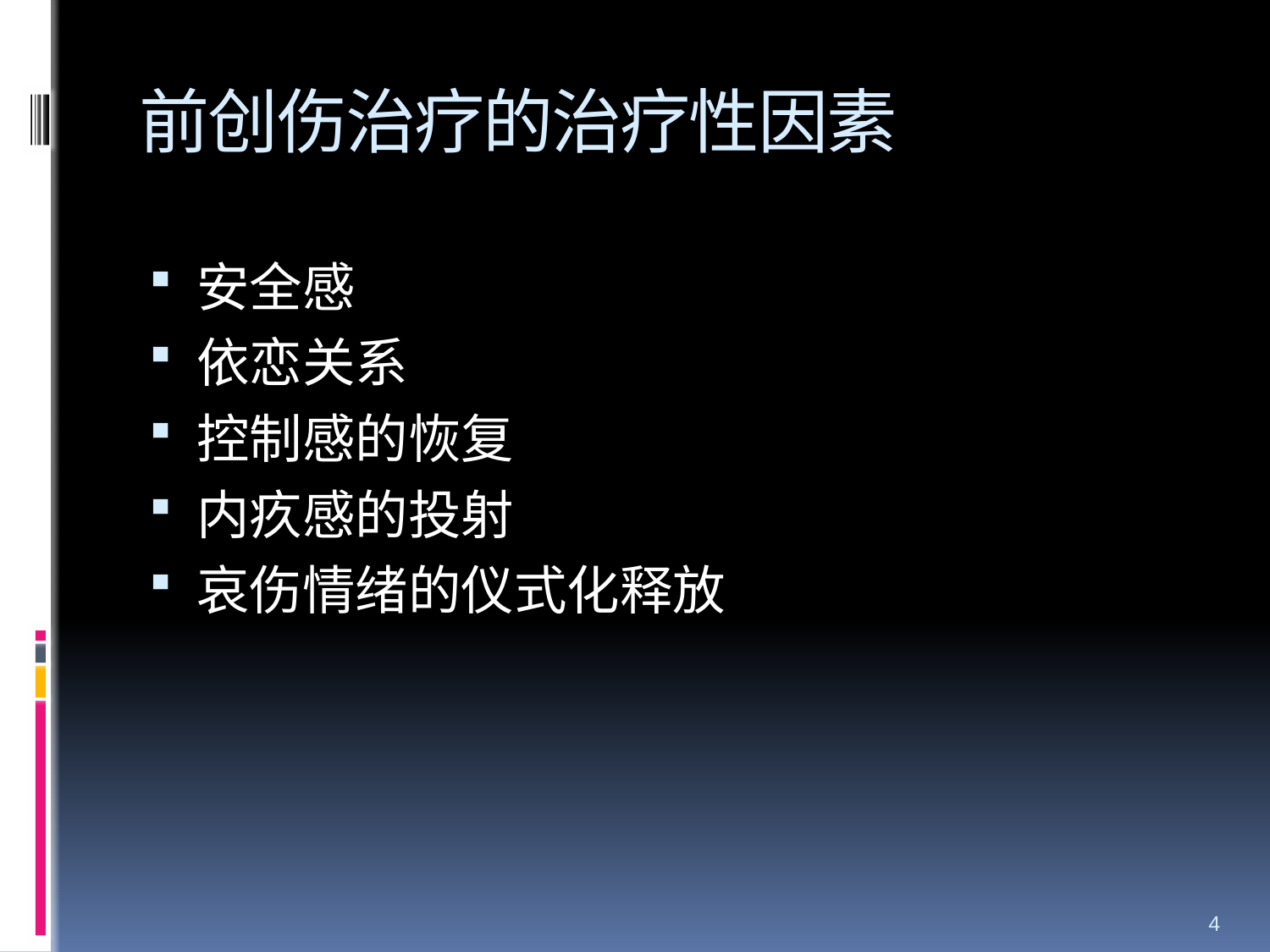

# 前创伤治疗的治疗性因素
安全感
依恋关系
控制感的恢复
内疚感的投射
哀伤情绪的仪式化释放

4